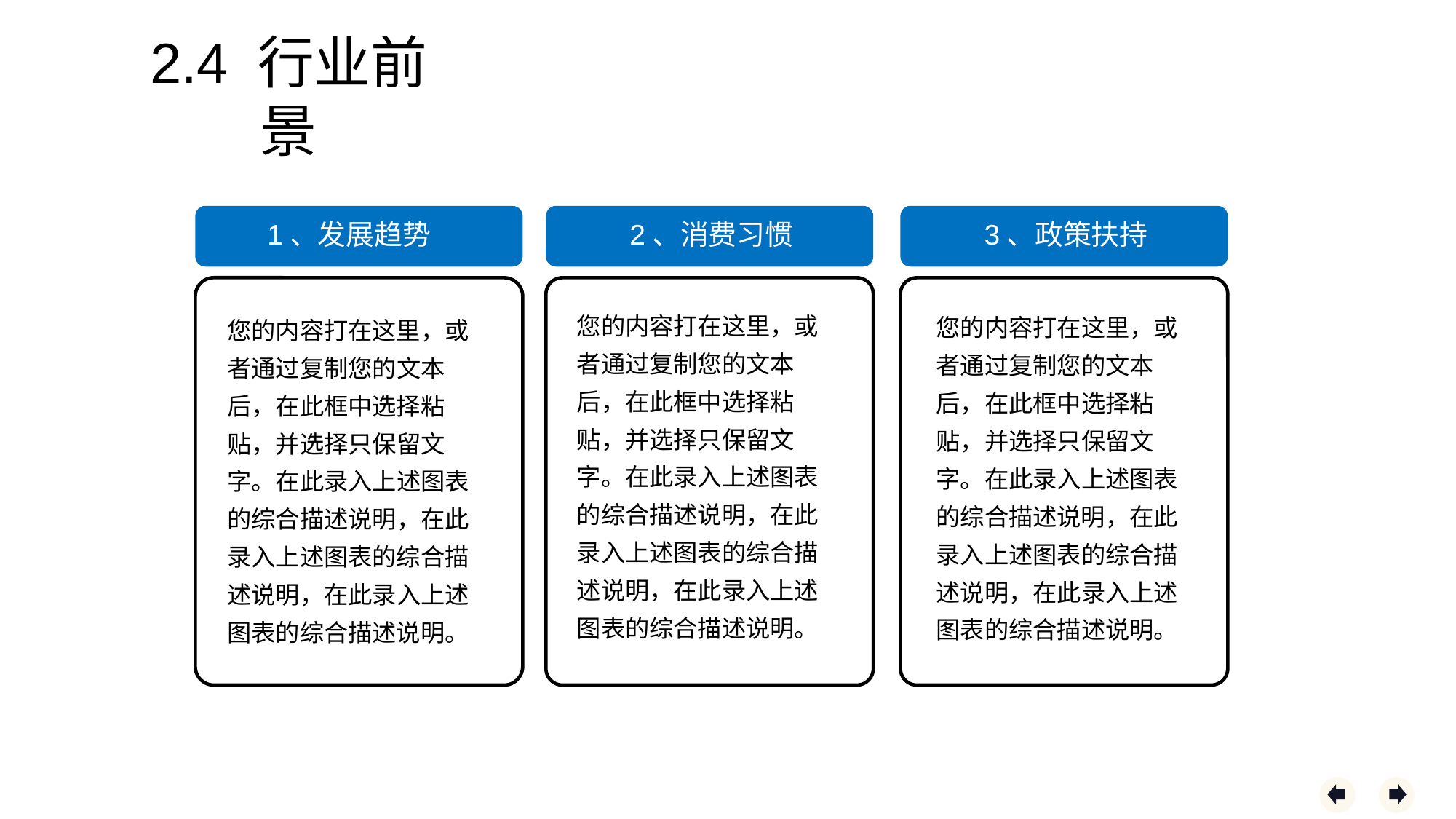

2.4 行业前景

1、发展趋势
2、消费习惯
3、政策扶持

您的内容打在这里，或者通过复制您的文本后，在此框中选择粘贴，并选择只保留文字。在此录入上述图表的综合描述说明，在此录入上述图表的综合描述说明，在此录入上述图表的综合描述说明。
您的内容打在这里，或者通过复制您的文本后，在此框中选择粘贴，并选择只保留文字。在此录入上述图表的综合描述说明，在此录入上述图表的综合描述说明，在此录入上述图表的综合描述说明。
您的内容打在这里，或者通过复制您的文本后，在此框中选择粘贴，并选择只保留文字。在此录入上述图表的综合描述说明，在此录入上述图表的综合描述说明，在此录入上述图表的综合描述说明。
Part 2